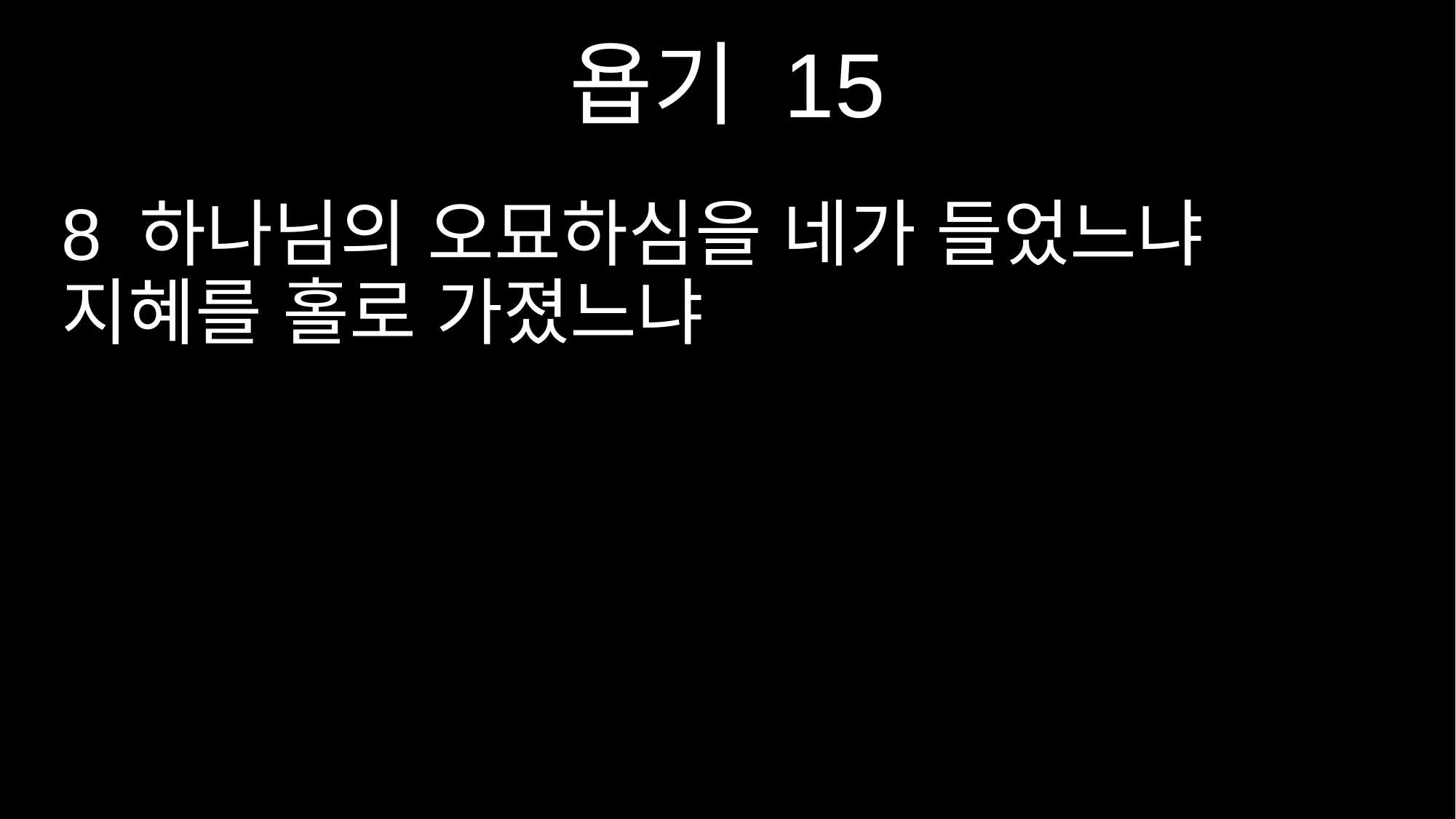

욥기 15
8 하나님의 오묘하심을 네가 들었느냐 지혜를 홀로 가졌느냐